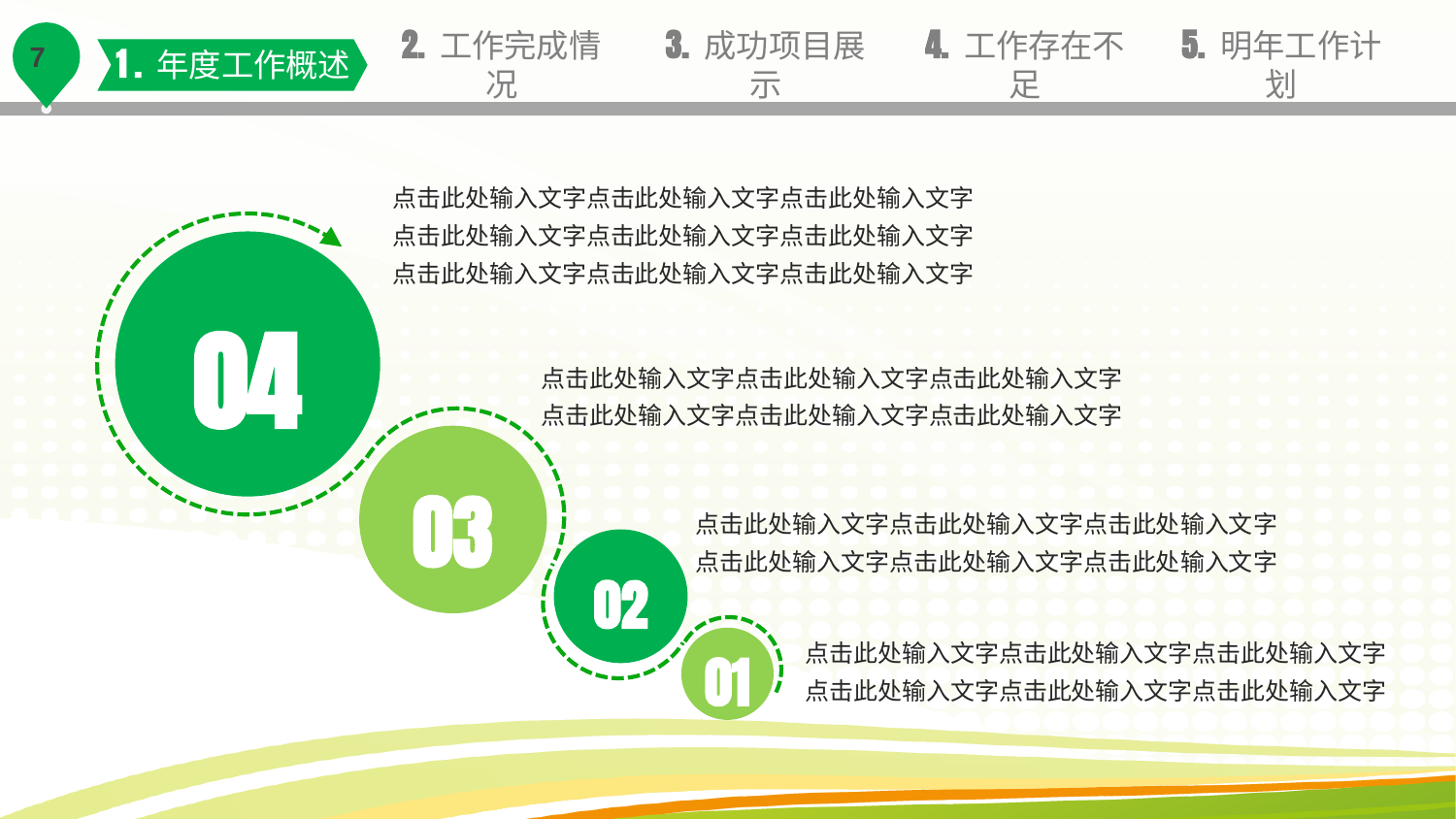

1 . 年度工作概述
2. 工作完成情况
3. 成功项目展示
4. 工作存在不足
5. 明年工作计划
点击此处输入文字点击此处输入文字点击此处输入文字
点击此处输入文字点击此处输入文字点击此处输入文字
点击此处输入文字点击此处输入文字点击此处输入文字

04
点击此处输入文字点击此处输入文字点击此处输入文字
点击此处输入文字点击此处输入文字点击此处输入文字
03
点击此处输入文字点击此处输入文字点击此处输入文字
点击此处输入文字点击此处输入文字点击此处输入文字
02
点击此处输入文字点击此处输入文字点击此处输入文字
点击此处输入文字点击此处输入文字点击此处输入文字
01